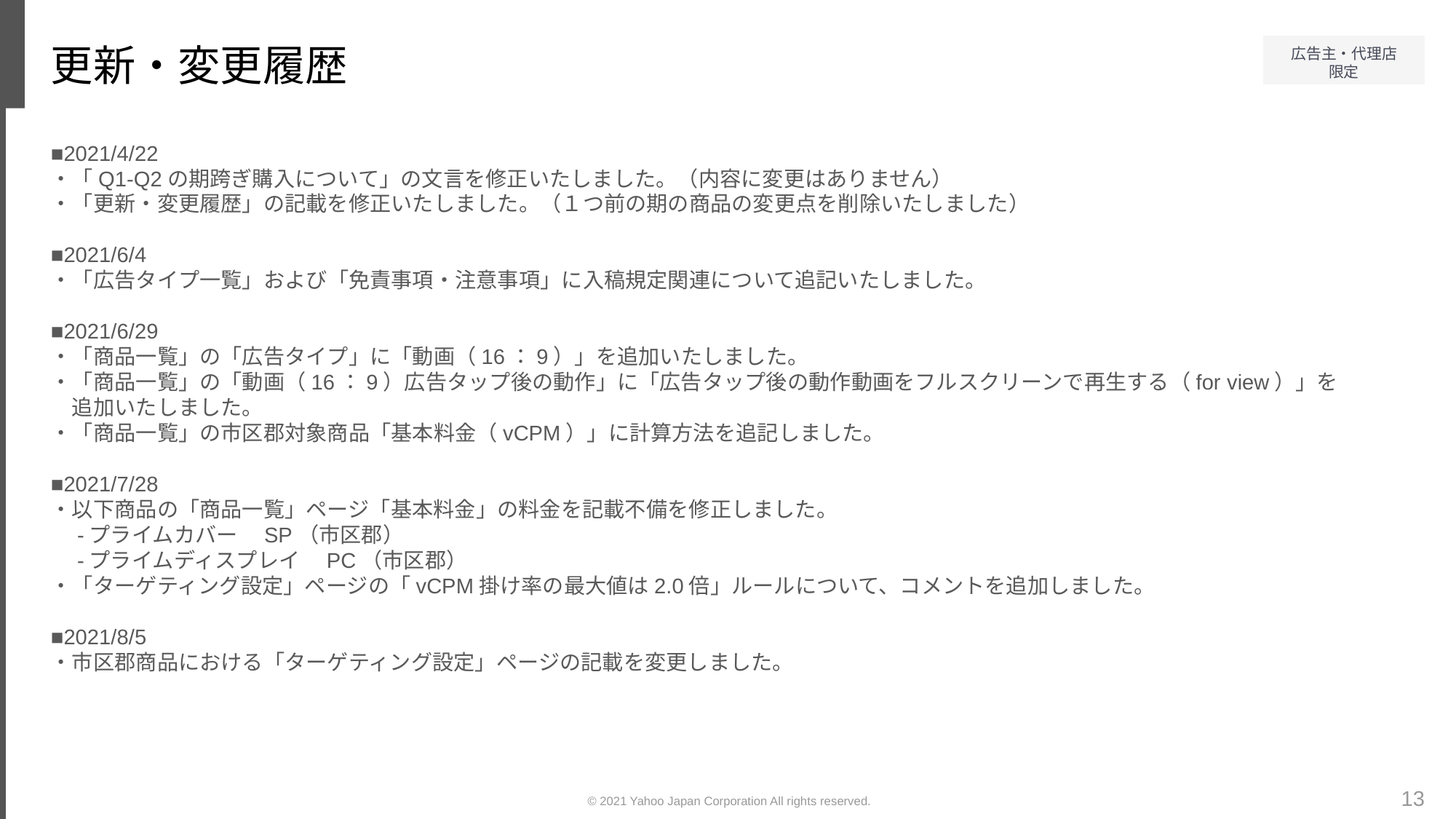

更新・変更履歴
■2021/4/22
・「Q1-Q2の期跨ぎ購入について」の文言を修正いたしました。（内容に変更はありません）
・「更新・変更履歴」の記載を修正いたしました。（１つ前の期の商品の変更点を削除いたしました）

■2021/6/4
・「広告タイプ一覧」および「免責事項・注意事項」に入稿規定関連について追記いたしました。

■2021/6/29
・「商品一覧」の「広告タイプ」に「動画（16：9）」を追加いたしました。
・「商品一覧」の「動画（16：9）広告タップ後の動作」に「広告タップ後の動作動画をフルスクリーンで再生する（for view）」を
　追加いたしました。
・「商品一覧」の市区郡対象商品「基本料金（vCPM）」に計算方法を追記しました。

■2021/7/28
・以下商品の「商品一覧」ページ「基本料金」の料金を記載不備を修正しました。
　-プライムカバー　SP（市区郡）
　-プライムディスプレイ　PC（市区郡）
・「ターゲティング設定」ページの「vCPM掛け率の最大値は2.0倍」ルールについて、コメントを追加しました。

■2021/8/5
・市区郡商品における「ターゲティング設定」ページの記載を変更しました。

13